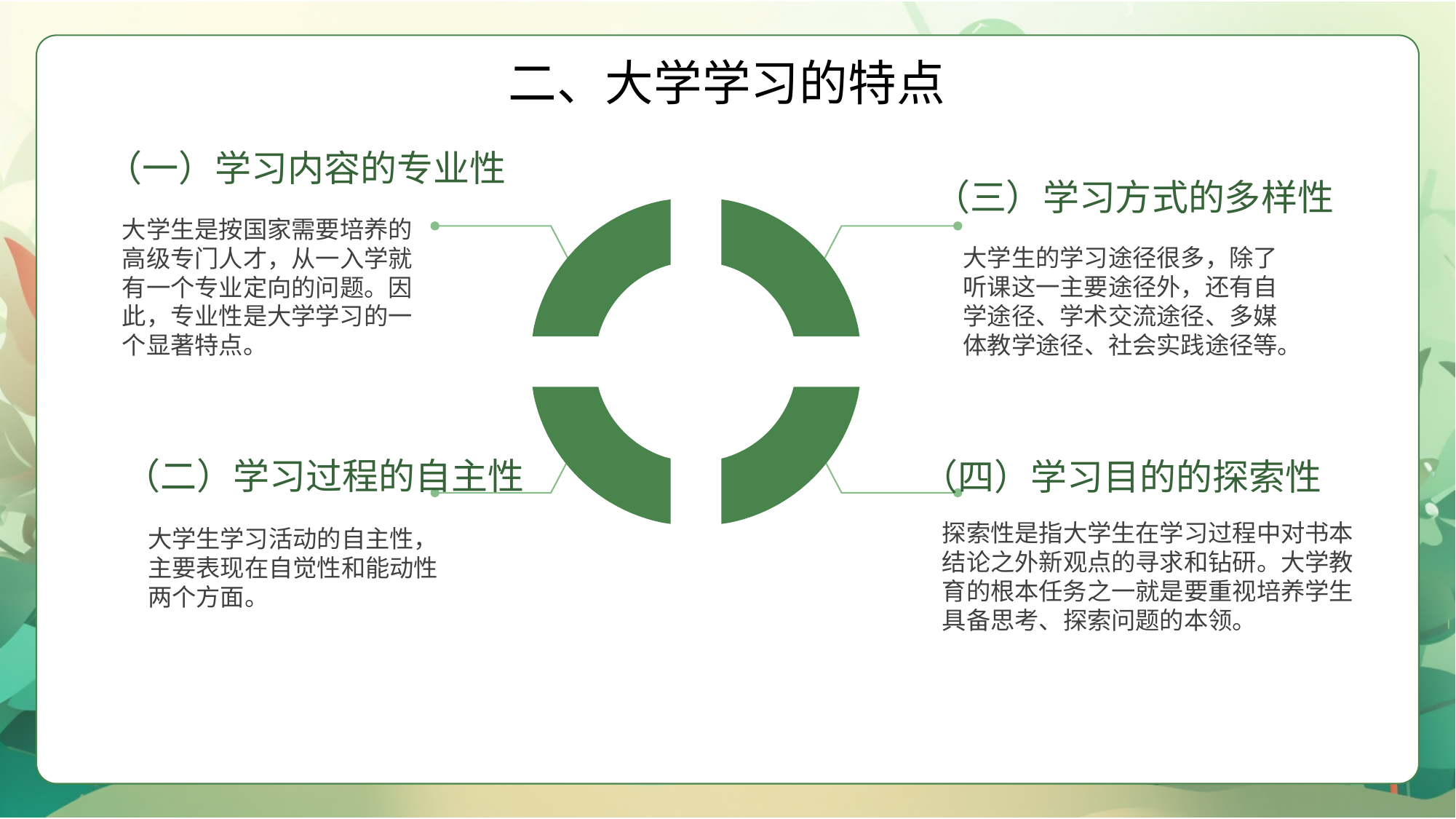

二、大学学习的特点
（一）学习内容的专业性

大学生是按国家需要培养的高级专门人才，从一入学就有一个专业定向的问题。因此，专业性是大学学习的一个显著特点。

（三）学习方式的多样性
大学生的学习途径很多，除了听课这一主要途径外，还有自学途径、学术交流途径、多媒体教学途径、社会实践途径等。
（二）学习过程的自主性
（四）学习目的的探索性
探索性是指大学生在学习过程中对书本结论之外新观点的寻求和钻研。大学教育的根本任务之一就是要重视培养学生具备思考、探索问题的本领。

大学生学习活动的自主性，主要表现在自觉性和能动性两个方面。